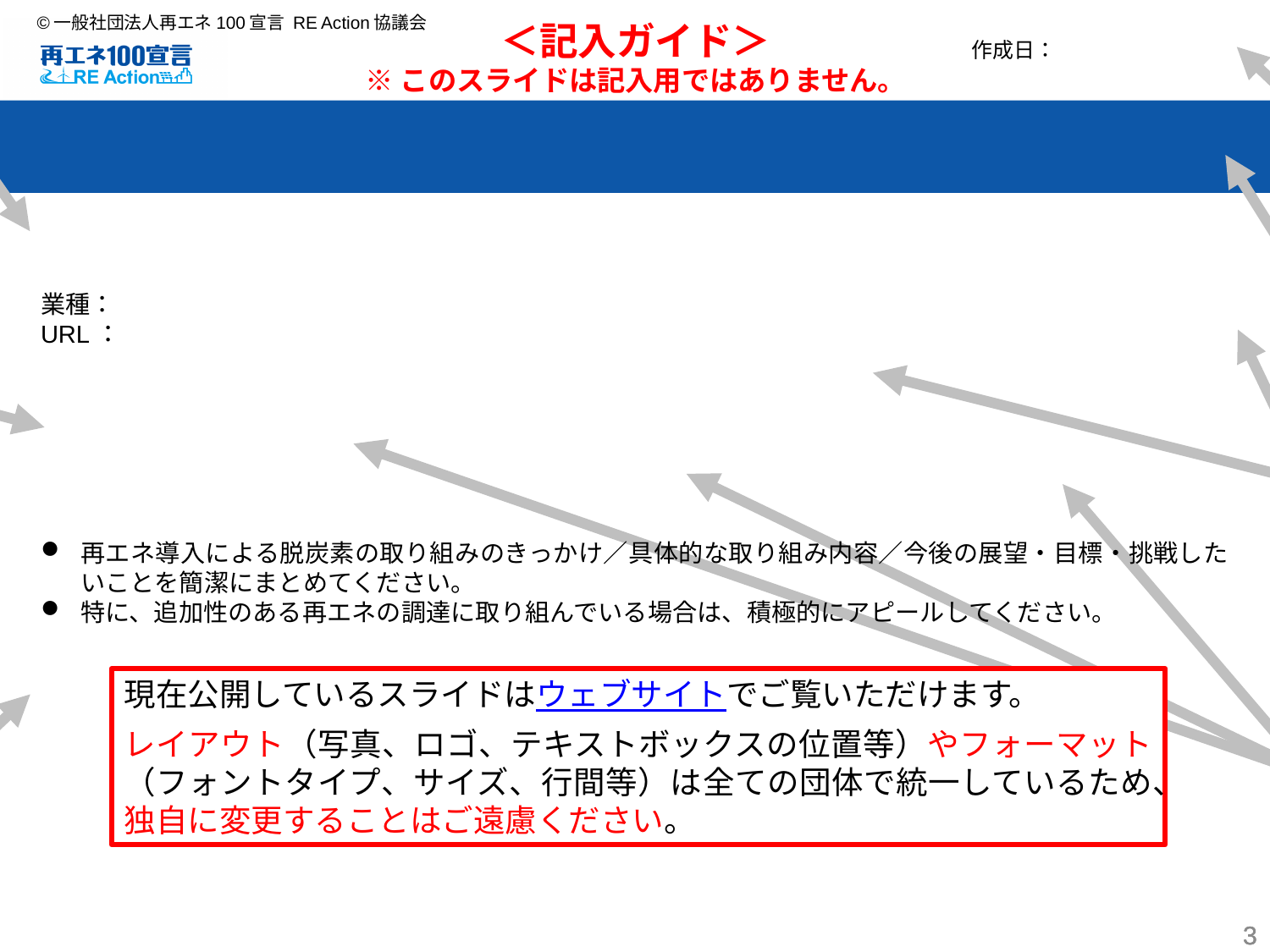

＜記入ガイド＞
※このスライドは記入用ではありません。
② 団体名
③ 本社・本庁所在地（都道府県市町村まで）
④ 業種
⑤ 団体URL
を記入します。
① 作成日を西暦で記入します（数字は半角）。
更新日は空欄のままにしてください。

⑨ アピールしたいことをタイトルにします。できるだけ1行に収めてください。

⑥「画像の挿入」アイコンをクリックし、ロゴデータの保存先からファイルを選択して「挿入」を押します。

※空欄のままでも構いません。その場合、事務局でお預かりしているデータを挿入します。

⑧ 画像は2点まで掲載できます。
団体ロゴと同じように、挿入したいファイルを選択します。

再エネ導入による脱炭素の取り組みのきっかけ／具体的な取り組み内容／今後の展望・目標・挑戦したいことを簡潔にまとめてください。
特に、追加性のある再エネの調達に取り組んでいる場合は、積極的にアピールしてください。

⑦ 再エネ導入による脱炭素に取り組んだきっかけ、具体的な取り組み内容、今後の展望・目標・挑戦したいことを記入します。
再エネの調達方法について具体的に記入し、追加性のある再エネの調達があればアピールしてください。
文体は「ですます調」で統一します。

画像の大きさや位置を調整するときは、画像を選択した状態で[トリミング]を選択します。
画像を差し替えたいときは、画像を一旦削除してから再度ファイルを選択するか、画像を右クリックして[図の変更(4)]を表示させ、再度ファイルを選択します。

現在公開しているスライドはウェブサイトでご覧いただけます。
レイアウト（写真、ロゴ、テキストボックスの位置等）やフォーマット（フォントタイプ、サイズ、行間等）は全ての団体で統一しているため、独自に変更することはご遠慮ください。
3
3
3